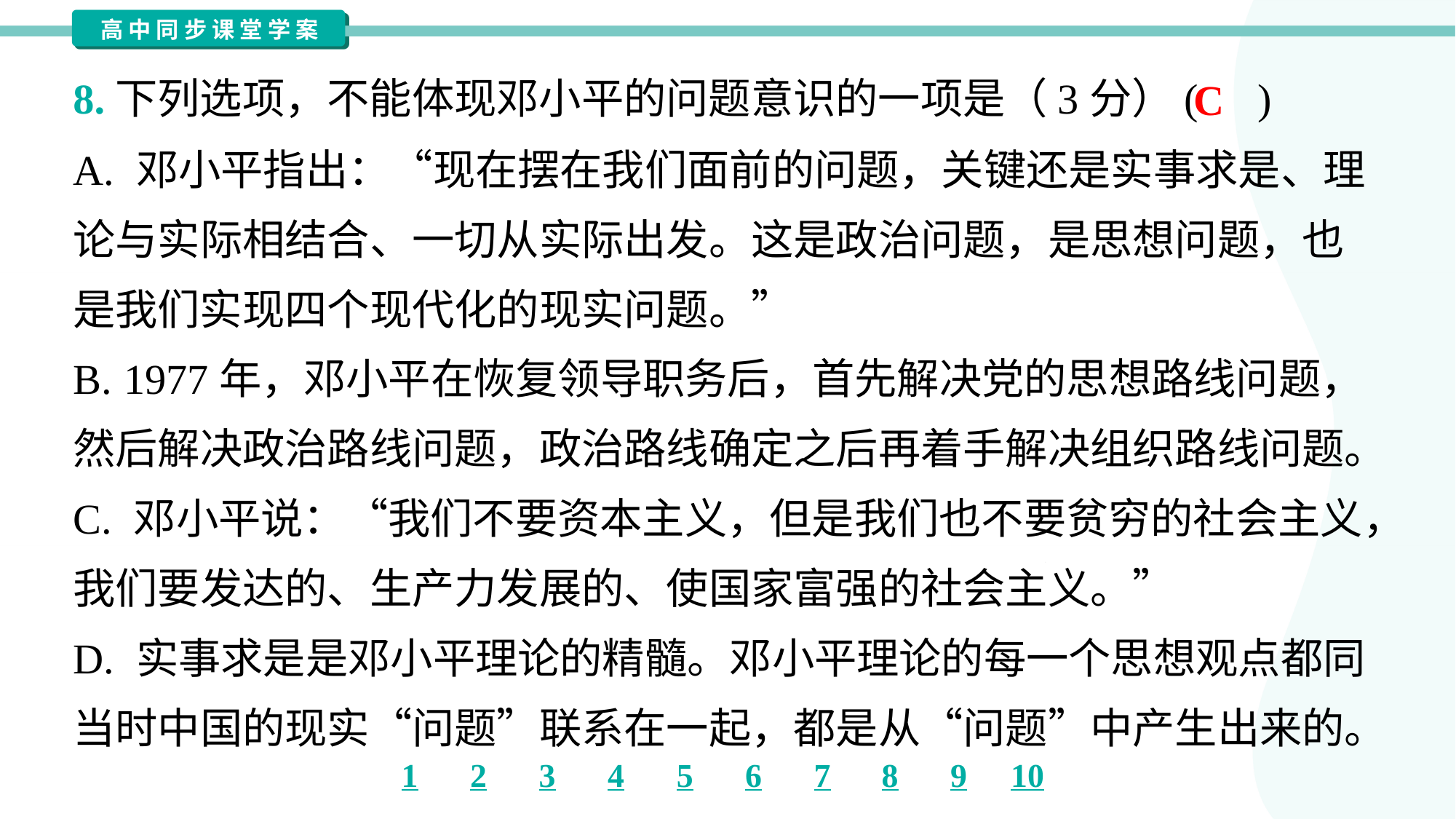

8.下列选项，不能体现邓小平的问题意识的一项是（3分）(     )
C
A. 邓小平指出：“现在摆在我们面前的问题，关键还是实事求是、理
论与实际相结合、一切从实际出发。这是政治问题，是思想问题，也
是我们实现四个现代化的现实问题。”
B. 1977年，邓小平在恢复领导职务后，首先解决党的思想路线问题，
然后解决政治路线问题，政治路线确定之后再着手解决组织路线问题。
C. 邓小平说：“我们不要资本主义，但是我们也不要贫穷的社会主义，
我们要发达的、生产力发展的、使国家富强的社会主义。”
D. 实事求是是邓小平理论的精髓。邓小平理论的每一个思想观点都同
当时中国的现实“问题”联系在一起，都是从“问题”中产生出来的。